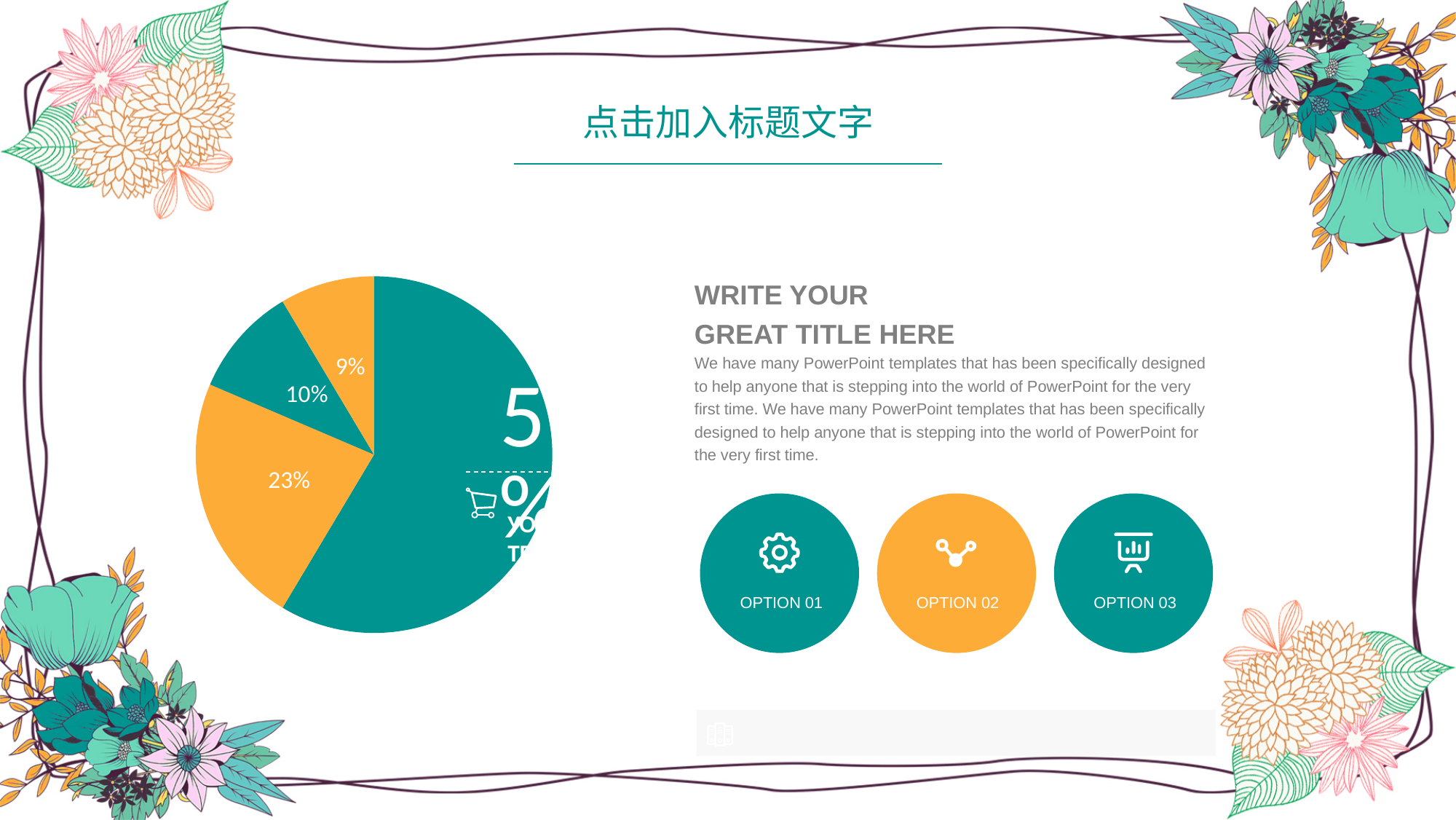

点击加入标题文字

### Chart

| Category |  |
|---|---|
YOUR TEXT HERE
WRITE YOUR
GREAT TITLE HERE
We have many PowerPoint templates that has been specifically designed to help anyone that is stepping into the world of PowerPoint for the very first time. We have many PowerPoint templates that has been specifically designed to help anyone that is stepping into the world of PowerPoint for the very first time.

OPTION 01
OPTION 02
OPTION 03